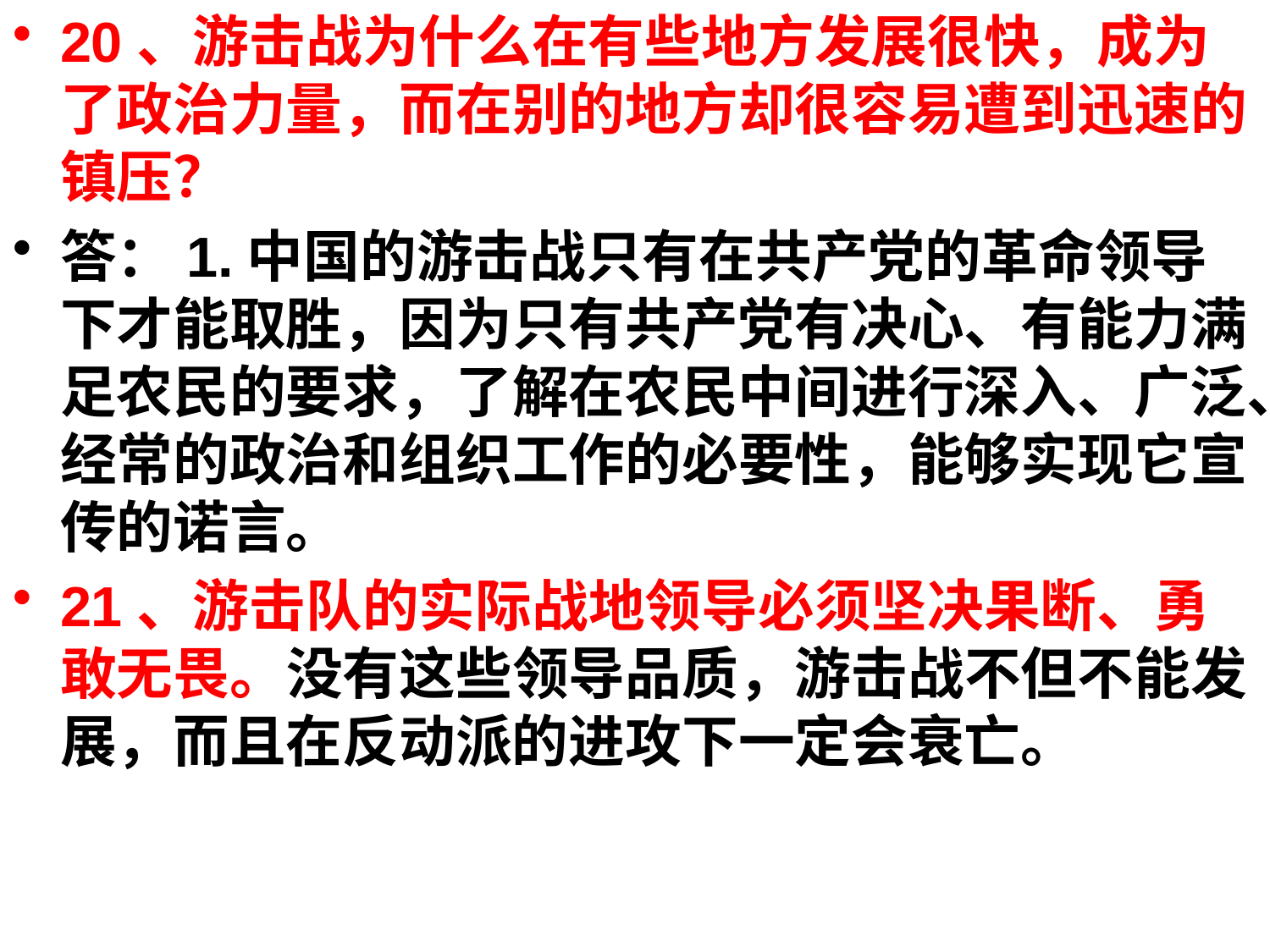

20、游击战为什么在有些地方发展很快，成为了政治力量，而在别的地方却很容易遭到迅速的镇压？
答：1.中国的游击战只有在共产党的革命领导下才能取胜，因为只有共产党有决心、有能力满足农民的要求，了解在农民中间进行深入、广泛、经常的政治和组织工作的必要性，能够实现它宣传的诺言。
21、游击队的实际战地领导必须坚决果断、勇敢无畏。没有这些领导品质，游击战不但不能发展，而且在反动派的进攻下一定会衰亡。

#